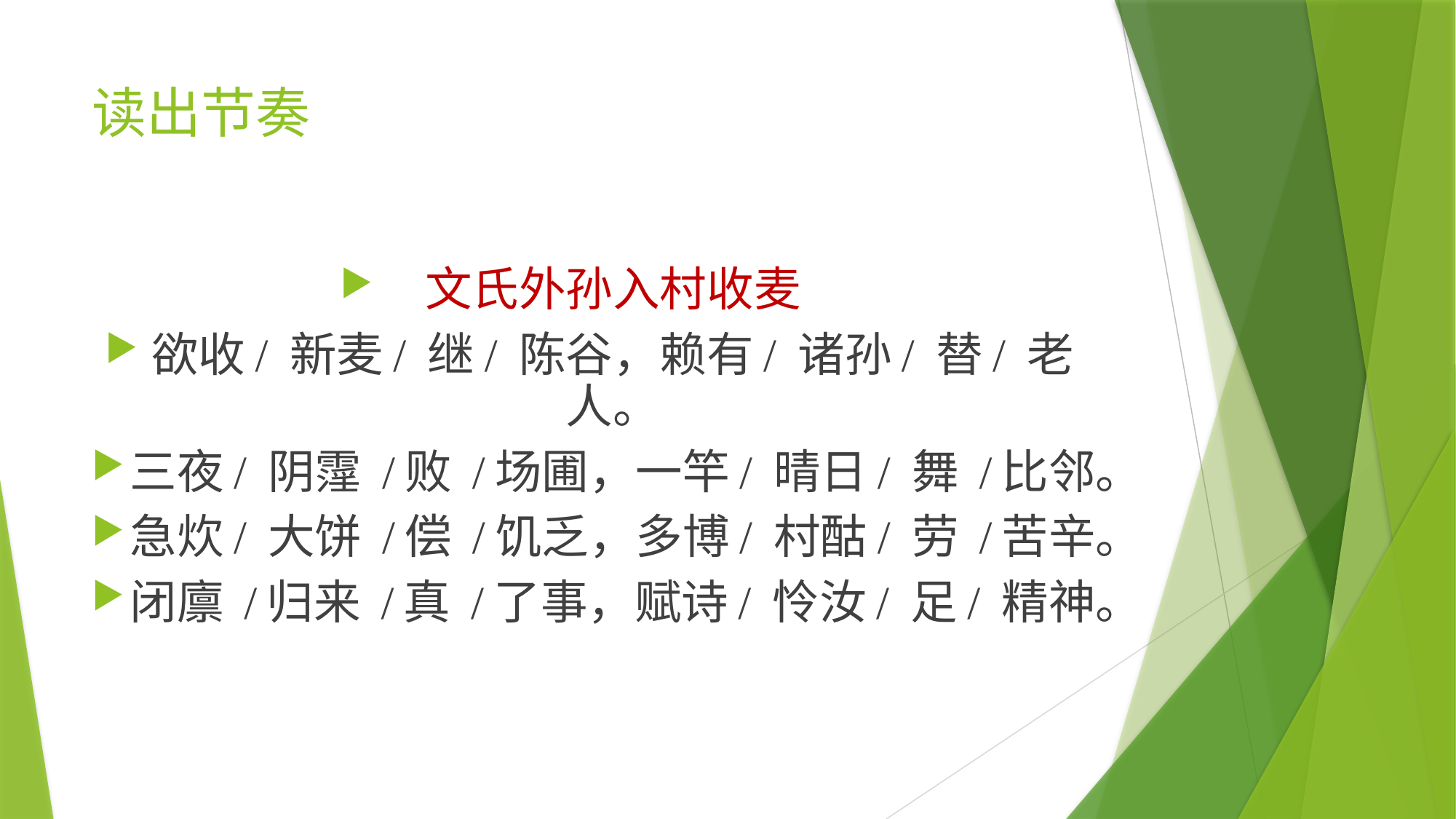

# 读出节奏
文氏外孙入村收麦
欲收/ 新麦/ 继/ 陈谷，赖有/ 诸孙/ 替/ 老人。
三夜/ 阴霪 /败 /场圃，一竿/ 晴日/ 舞 /比邻。
急炊/ 大饼 /偿 /饥乏，多博/ 村酤/ 劳 /苦辛。
闭廪 /归来 /真 /了事，赋诗/ 怜汝/ 足/ 精神。